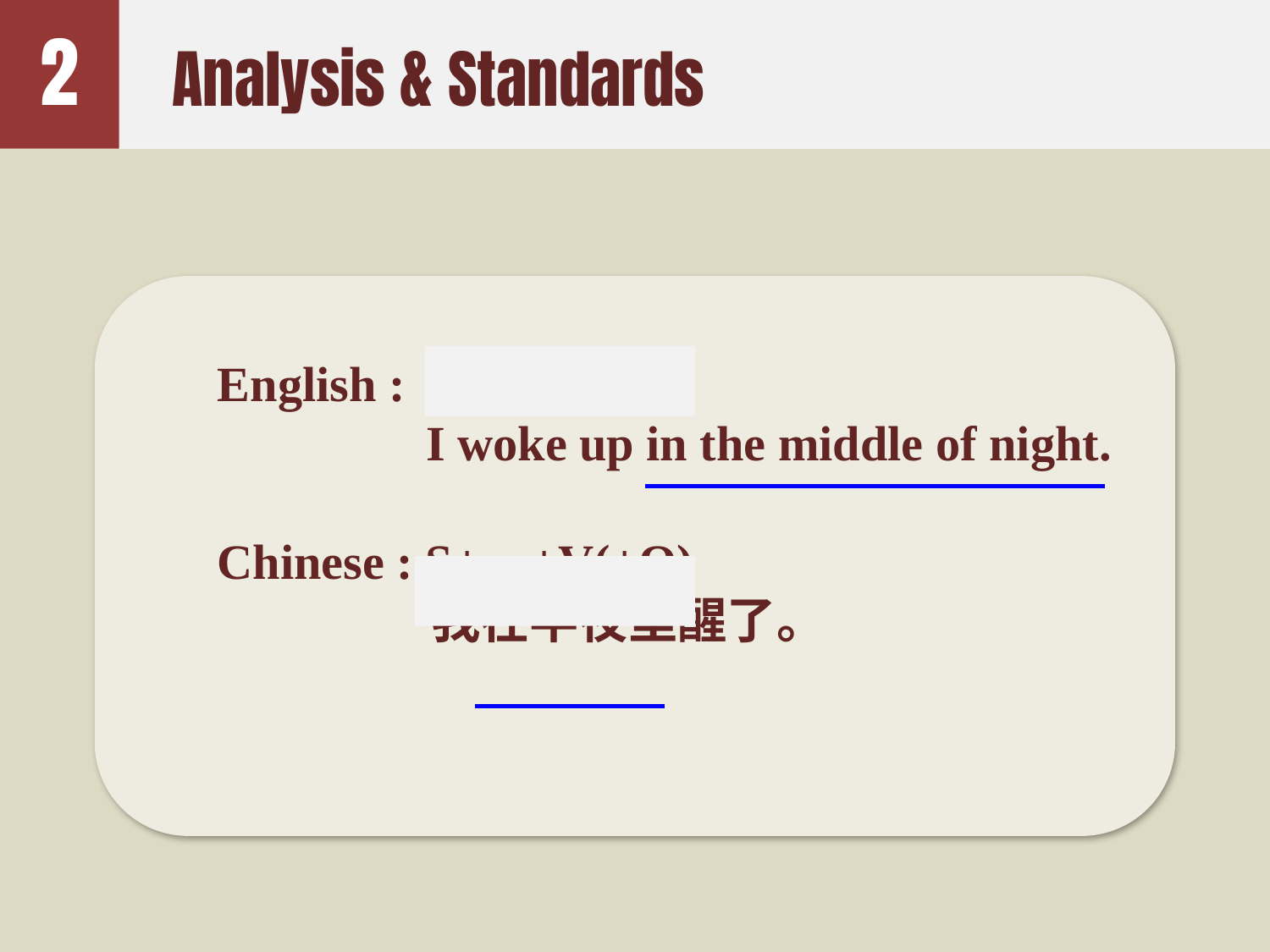

2

Analysis & Standards

A
English :  S+V(+O)+
                 I woke up in the middle of night.

Chinese : S+    +V(+O)
                  我在半夜里醒了。

A